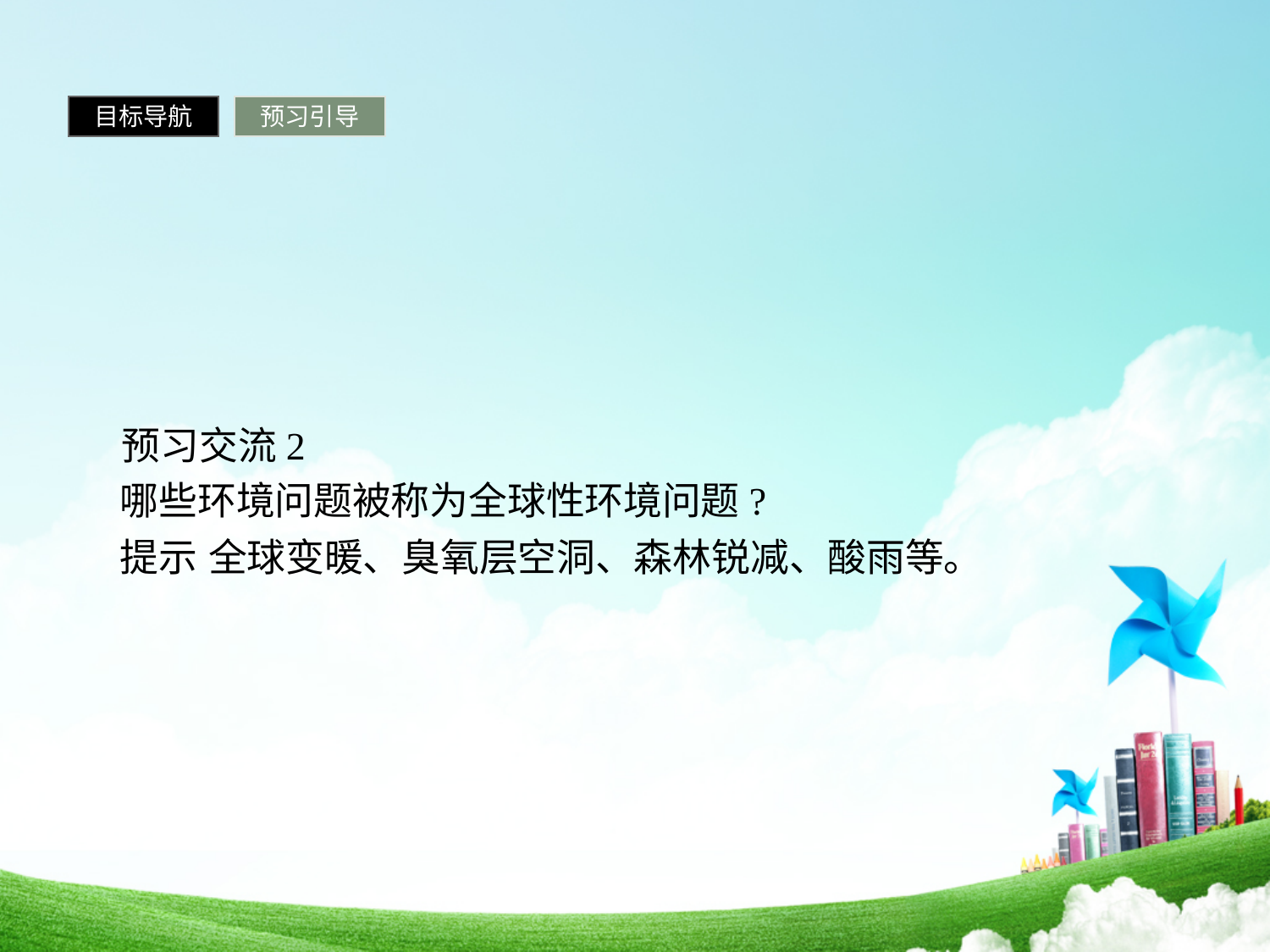

目标导航
预习引导
预习交流2
哪些环境问题被称为全球性环境问题?
提示 全球变暖、臭氧层空洞、森林锐减、酸雨等。